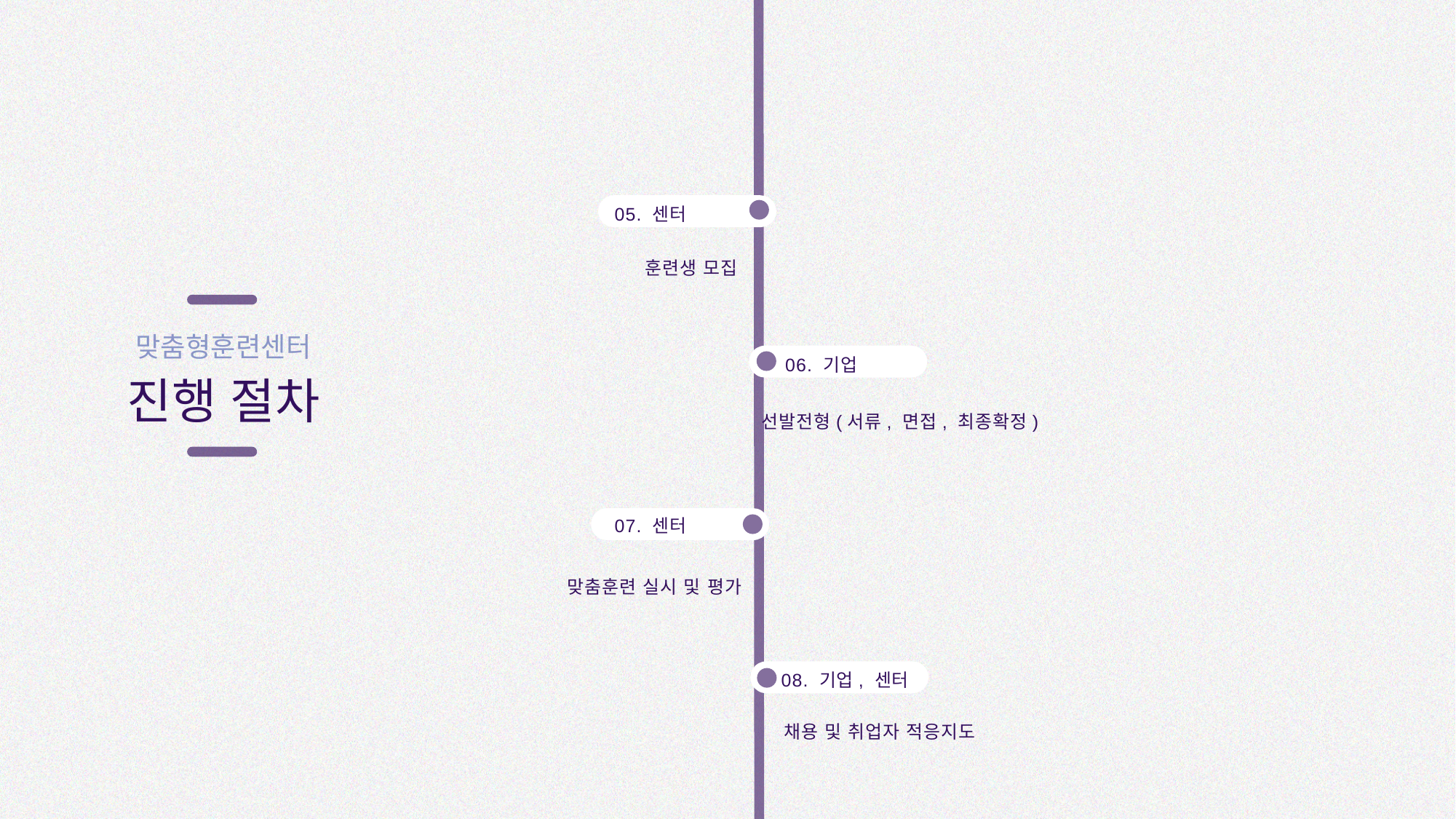

05. 센터

훈련생 모집

06. 기업

선발전형(서류, 면접, 최종확정)
07. 센터

맞춤훈련 실시 및 평가

08. 기업, 센터

채용 및 취업자 적응지도
맞춤형훈련센터
진행 절차